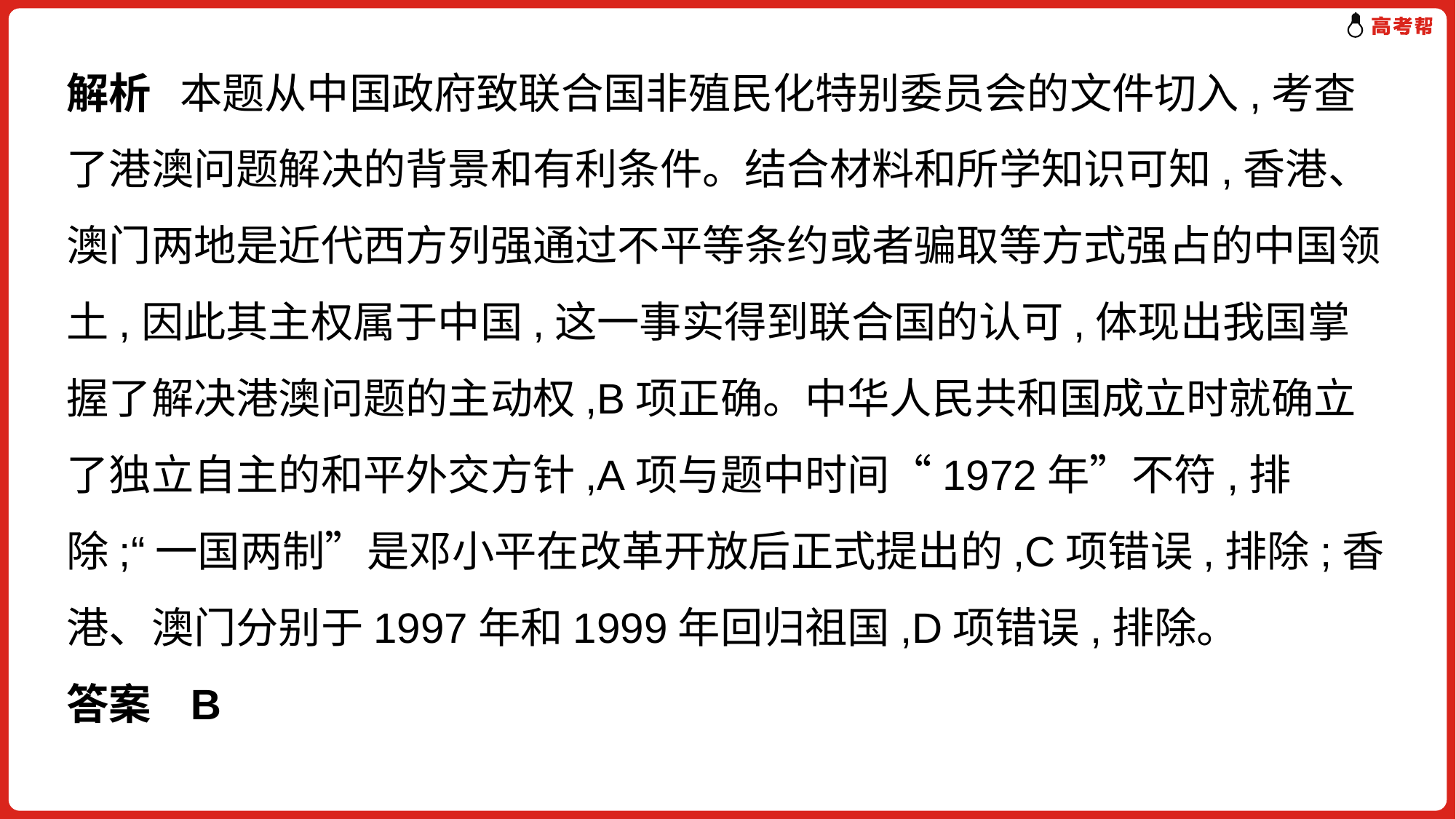

解析   本题从中国政府致联合国非殖民化特别委员会的文件切入,考查了港澳问题解决的背景和有利条件。结合材料和所学知识可知,香港、澳门两地是近代西方列强通过不平等条约或者骗取等方式强占的中国领土,因此其主权属于中国,这一事实得到联合国的认可,体现出我国掌握了解决港澳问题的主动权,B项正确。中华人民共和国成立时就确立了独立自主的和平外交方针,A项与题中时间“1972年”不符,排除;“一国两制”是邓小平在改革开放后正式提出的,C项错误,排除;香港、澳门分别于1997年和1999年回归祖国,D项错误,排除。
答案   B